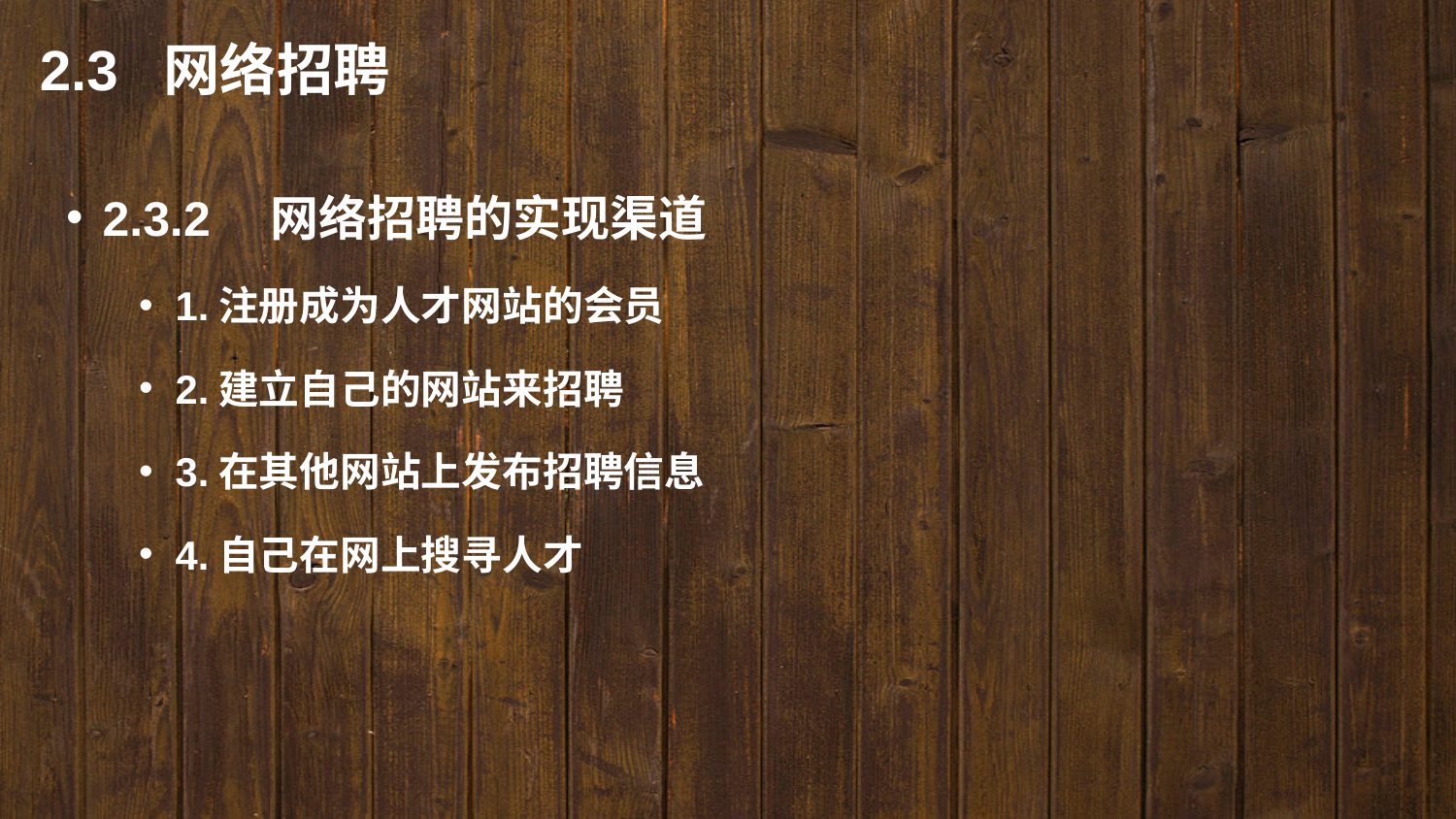

2.3  网络招聘
2.3.2　网络招聘的实现渠道
1.注册成为人才网站的会员
2.建立自己的网站来招聘
3.在其他网站上发布招聘信息
4.自己在网上搜寻人才